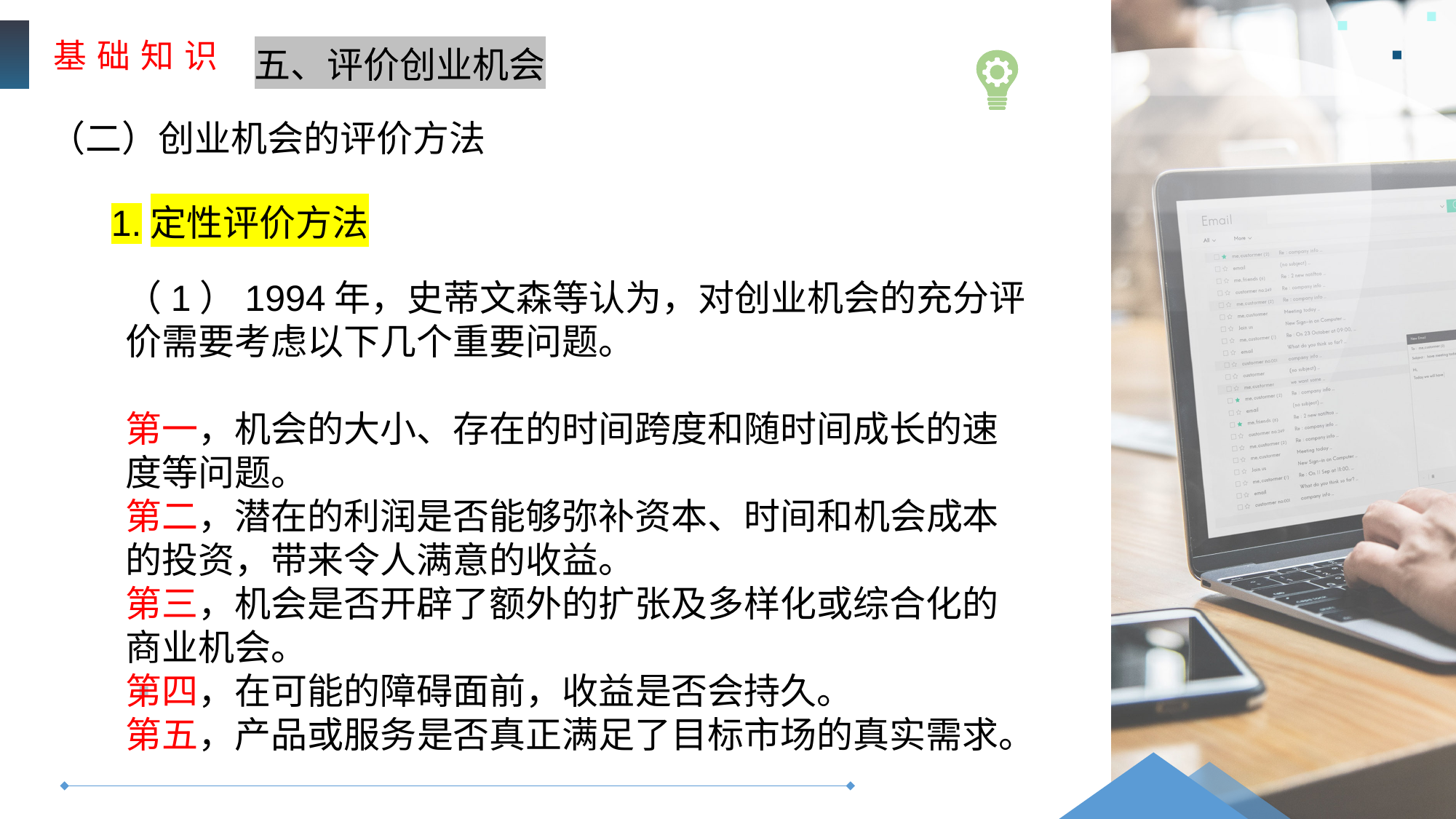

基 础 知 识

五、评价创业机会

（二）创业机会的评价方法
1.定性评价方法
（1）1994年，史蒂文森等认为，对创业机会的充分评价需要考虑以下几个重要问题。

第一，机会的大小、存在的时间跨度和随时间成长的速度等问题。
第二，潜在的利润是否能够弥补资本、时间和机会成本的投资，带来令人满意的收益。
第三，机会是否开辟了额外的扩张及多样化或综合化的商业机会。
第四，在可能的障碍面前，收益是否会持久。
第五，产品或服务是否真正满足了目标市场的真实需求。